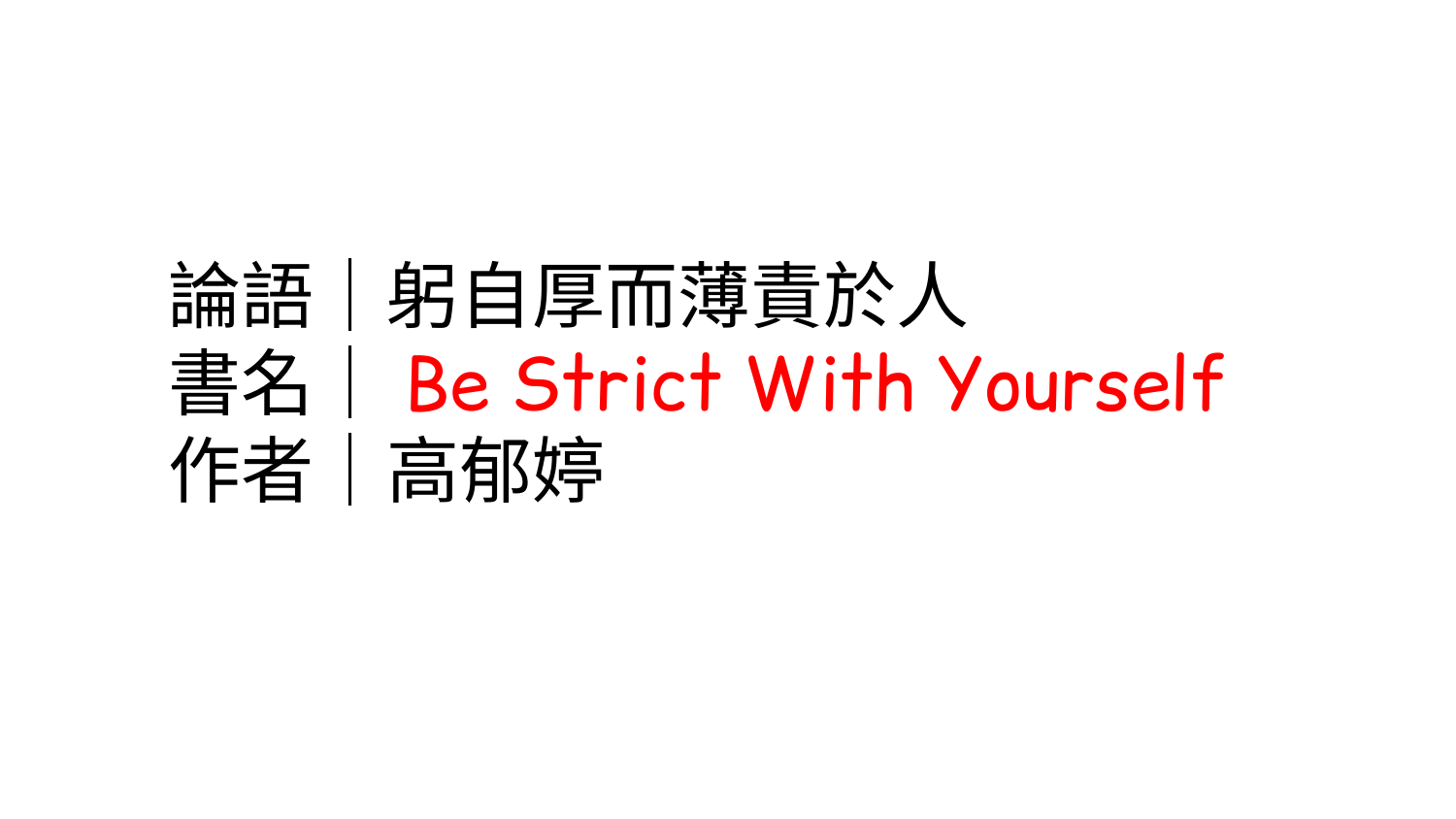

# 論語｜躬自厚而薄責於人 書名｜Be Strict With Yourself 作者｜高郁婷